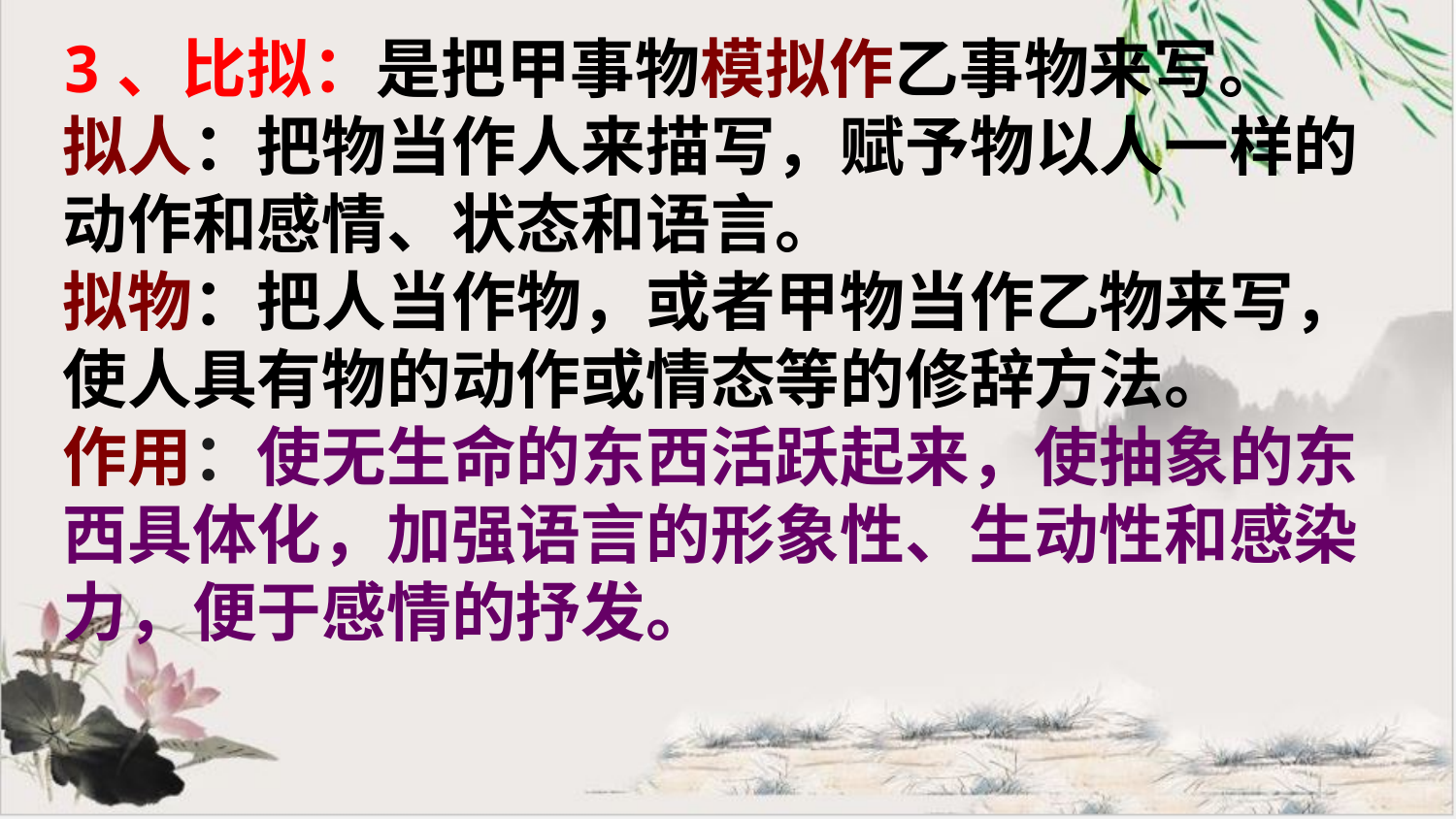

3、比拟：是把甲事物模拟作乙事物来写。
拟人：把物当作人来描写，赋予物以人一样的动作和感情、状态和语言。
拟物：把人当作物，或者甲物当作乙物来写，使人具有物的动作或情态等的修辞方法。
作用：使无生命的东西活跃起来，使抽象的东西具体化，加强语言的形象性、生动性和感染力，便于感情的抒发。